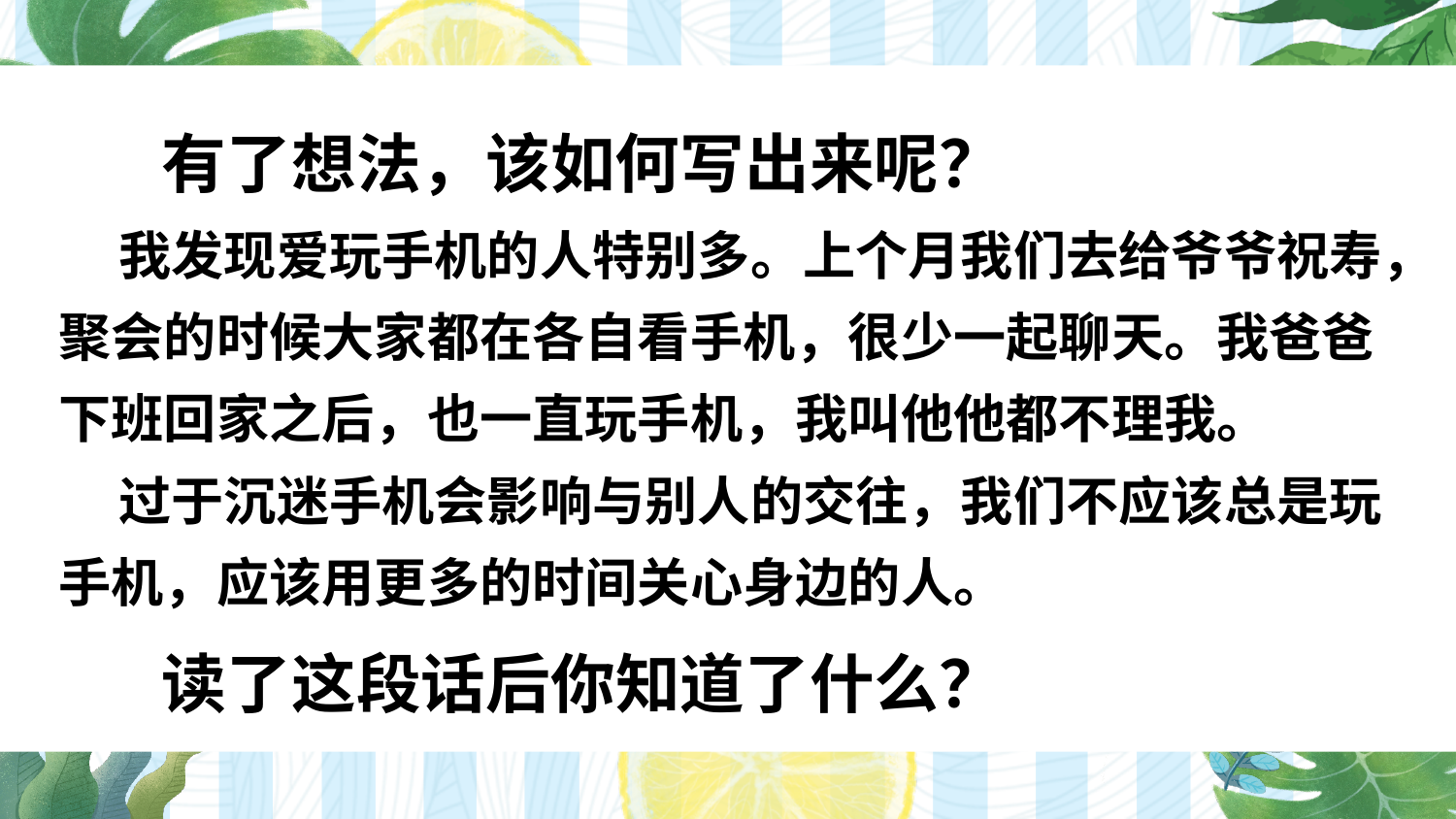

有了想法，该如何写出来呢？
    我发现爱玩手机的人特别多。上个月我们去给爷爷祝寿，聚会的时候大家都在各自看手机，很少一起聊天。我爸爸下班回家之后，也一直玩手机，我叫他他都不理我。
    过于沉迷手机会影响与别人的交往，我们不应该总是玩手机，应该用更多的时间关心身边的人。
读了这段话后你知道了什么？